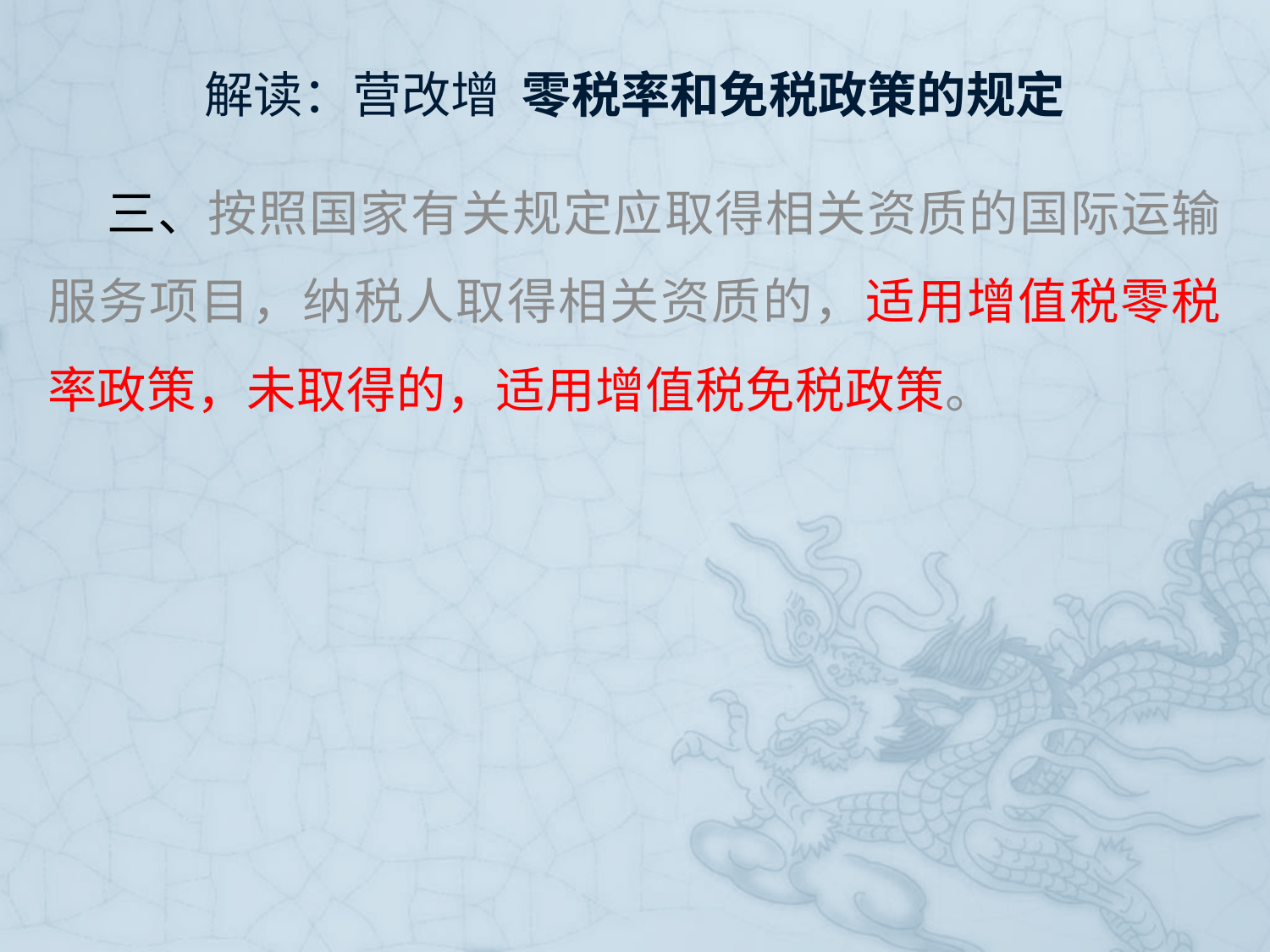

# 解读：营改增  零税率和免税政策的规定
三、按照国家有关规定应取得相关资质的国际运输服务项目，纳税人取得相关资质的，适用增值税零税率政策，未取得的，适用增值税免税政策。